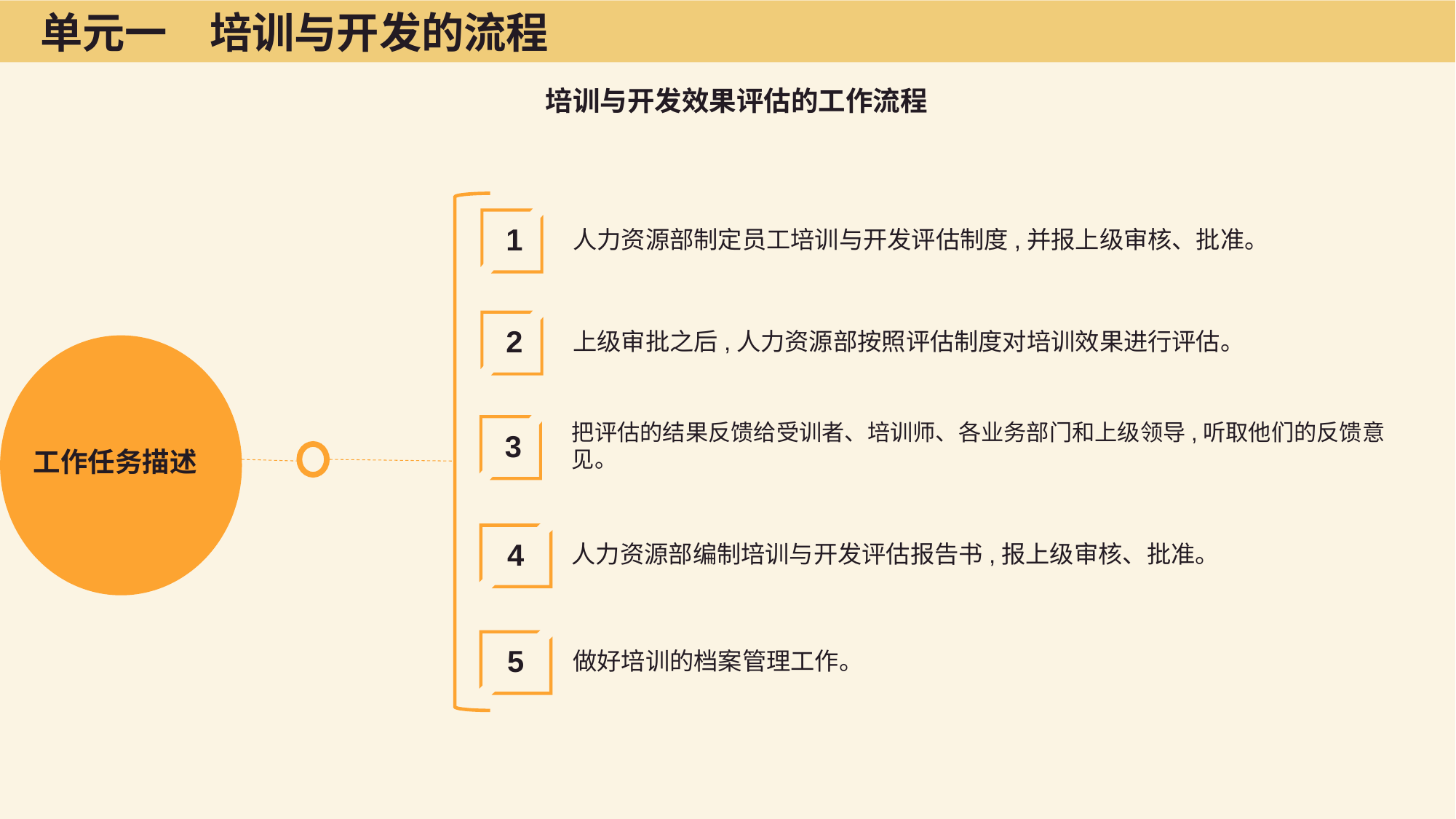

单元一　培训与开发的流程
培训与开发效果评估的工作流程

人力资源部制定员工培训与开发评估制度,并报上级审核、批准。

1
上级审批之后,人力资源部按照评估制度对培训效果进行评估。

2

把评估的结果反馈给受训者、培训师、各业务部门和上级领导,听取他们的反馈意见。

3
工作任务描述

人力资源部编制培训与开发评估报告书,报上级审核、批准。

4
做好培训的档案管理工作。

5